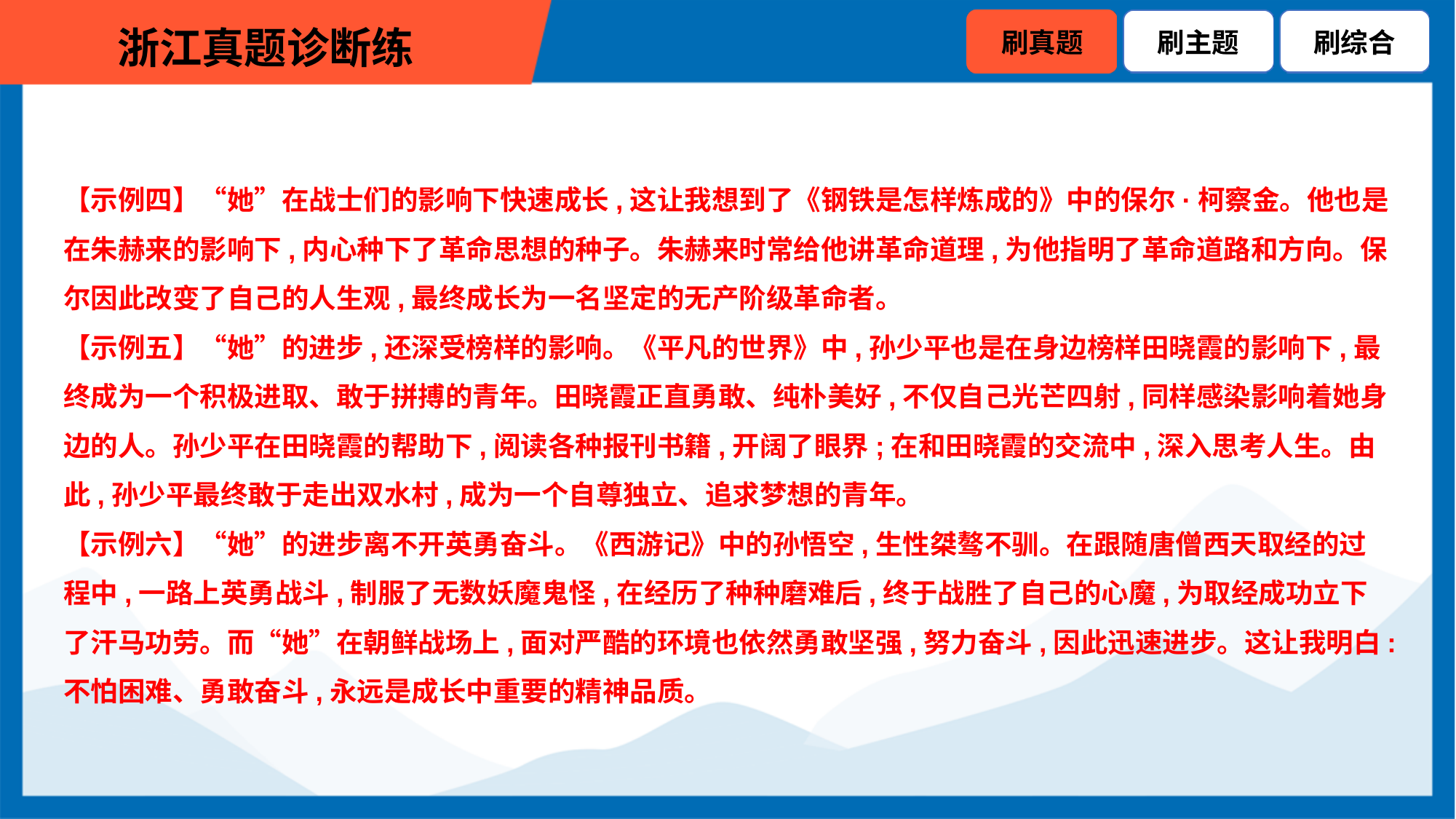

【示例四】“她”在战士们的影响下快速成长,这让我想到了《钢铁是怎样炼成的》中的保尔·柯察金。他也是在朱赫来的影响下,内心种下了革命思想的种子。朱赫来时常给他讲革命道理,为他指明了革命道路和方向。保尔因此改变了自己的人生观,最终成长为一名坚定的无产阶级革命者。
【示例五】“她”的进步,还深受榜样的影响。《平凡的世界》中,孙少平也是在身边榜样田晓霞的影响下,最终成为一个积极进取、敢于拼搏的青年。田晓霞正直勇敢、纯朴美好,不仅自己光芒四射,同样感染影响着她身边的人。孙少平在田晓霞的帮助下,阅读各种报刊书籍,开阔了眼界;在和田晓霞的交流中,深入思考人生。由此,孙少平最终敢于走出双水村,成为一个自尊独立、追求梦想的青年。
【示例六】“她”的进步离不开英勇奋斗。《西游记》中的孙悟空,生性桀骜不驯。在跟随唐僧西天取经的过程中,一路上英勇战斗,制服了无数妖魔鬼怪,在经历了种种磨难后,终于战胜了自己的心魔,为取经成功立下了汗马功劳。而“她”在朝鲜战场上,面对严酷的环境也依然勇敢坚强,努力奋斗,因此迅速进步。这让我明白:不怕困难、勇敢奋斗,永远是成长中重要的精神品质。